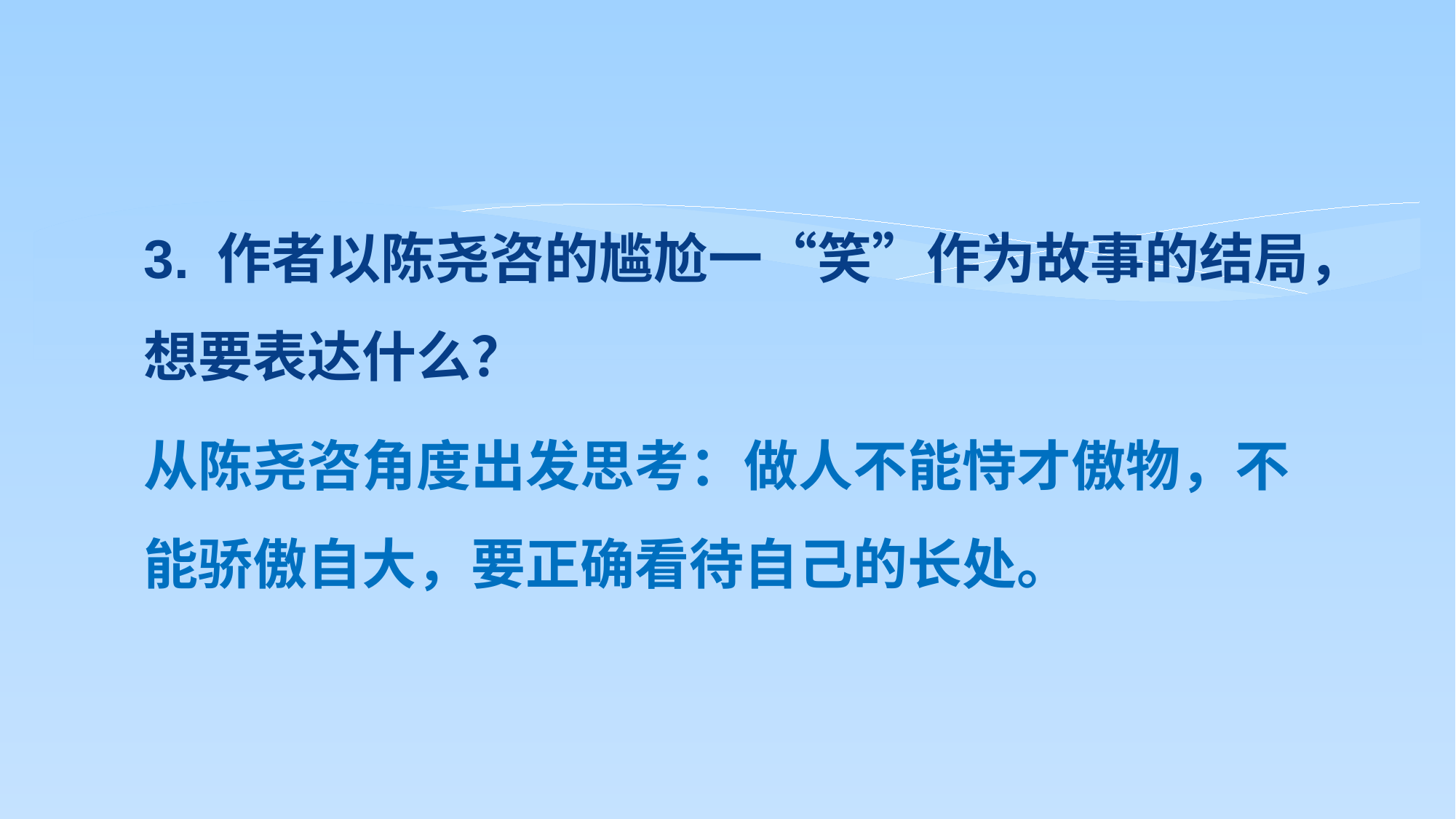

3. 作者以陈尧咨的尴尬一“笑”作为故事的结局，想要表达什么？
从陈尧咨角度出发思考：做人不能恃才傲物，不能骄傲自大，要正确看待自己的长处。